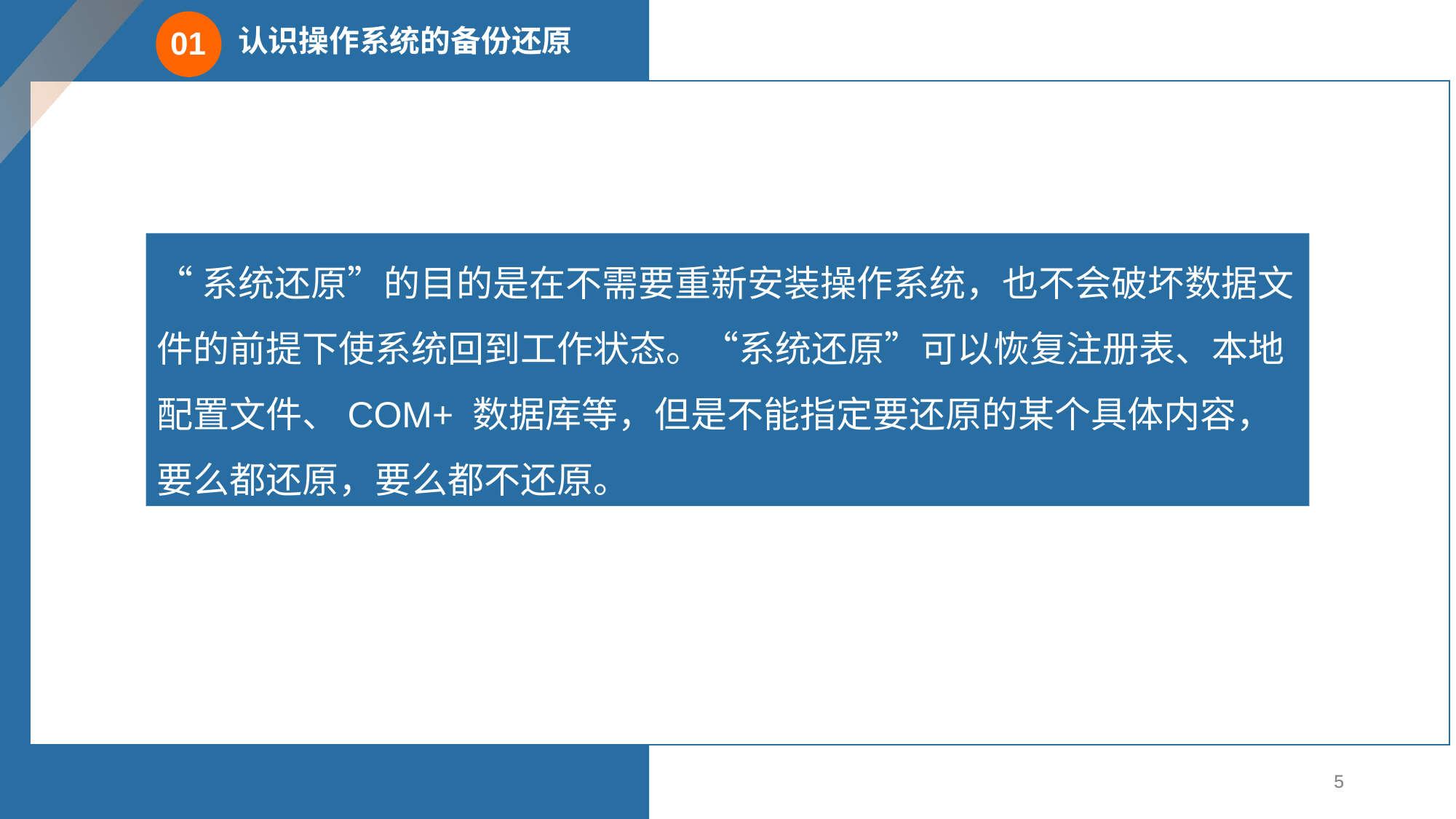

认识操作系统的备份还原
01
“系统还原”的目的是在不需要重新安装操作系统，也不会破坏数据文件的前提下使系统回到工作状态。“系统还原”可以恢复注册表、本地配置文件、COM+ 数据库等，但是不能指定要还原的某个具体内容，要么都还原，要么都不还原。